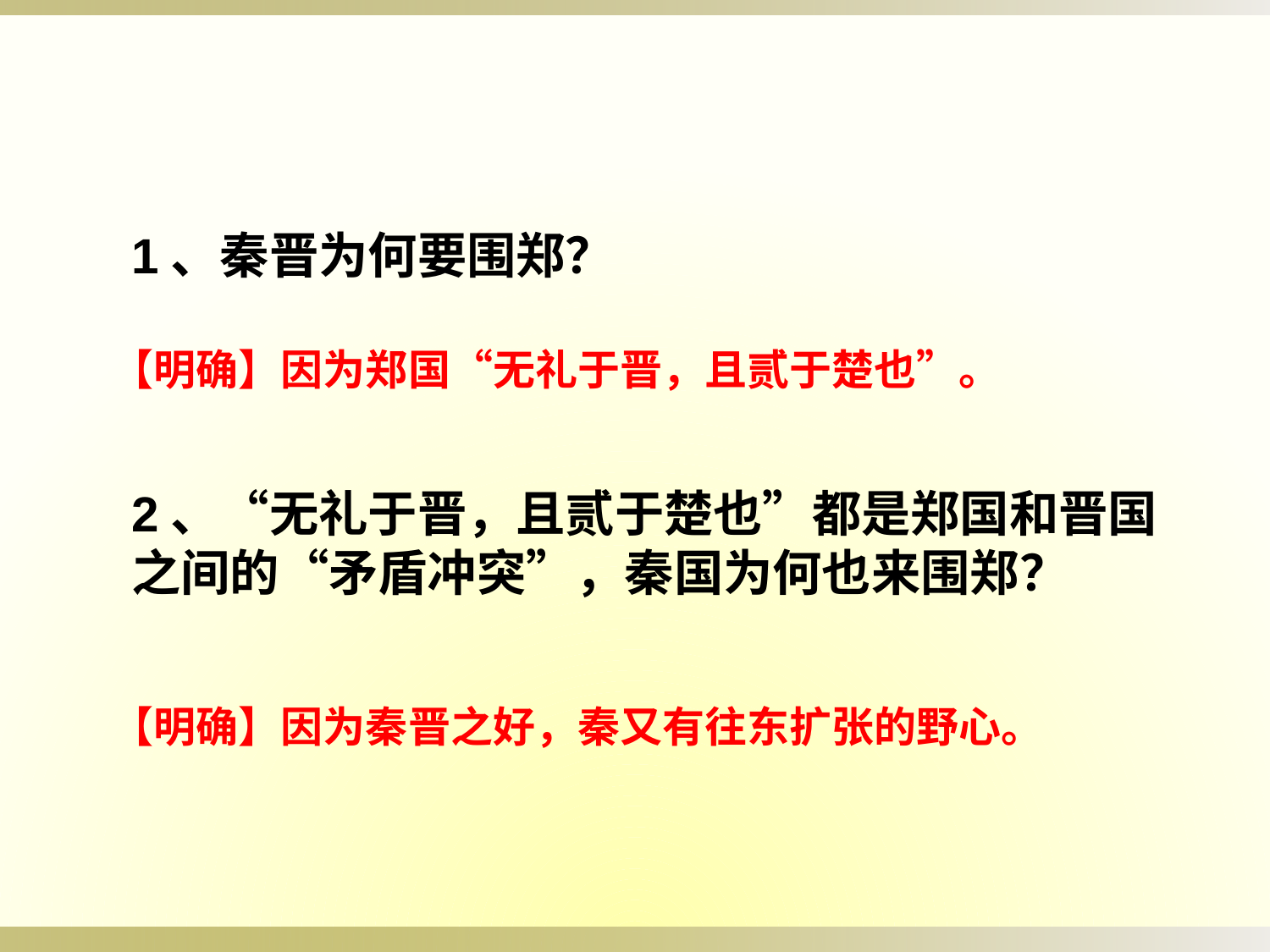

1、秦晋为何要围郑？
【明确】因为郑国“无礼于晋，且贰于楚也”。
2、“无礼于晋，且贰于楚也”都是郑国和晋国之间的“矛盾冲突”，秦国为何也来围郑？
【明确】因为秦晋之好，秦又有往东扩张的野心。